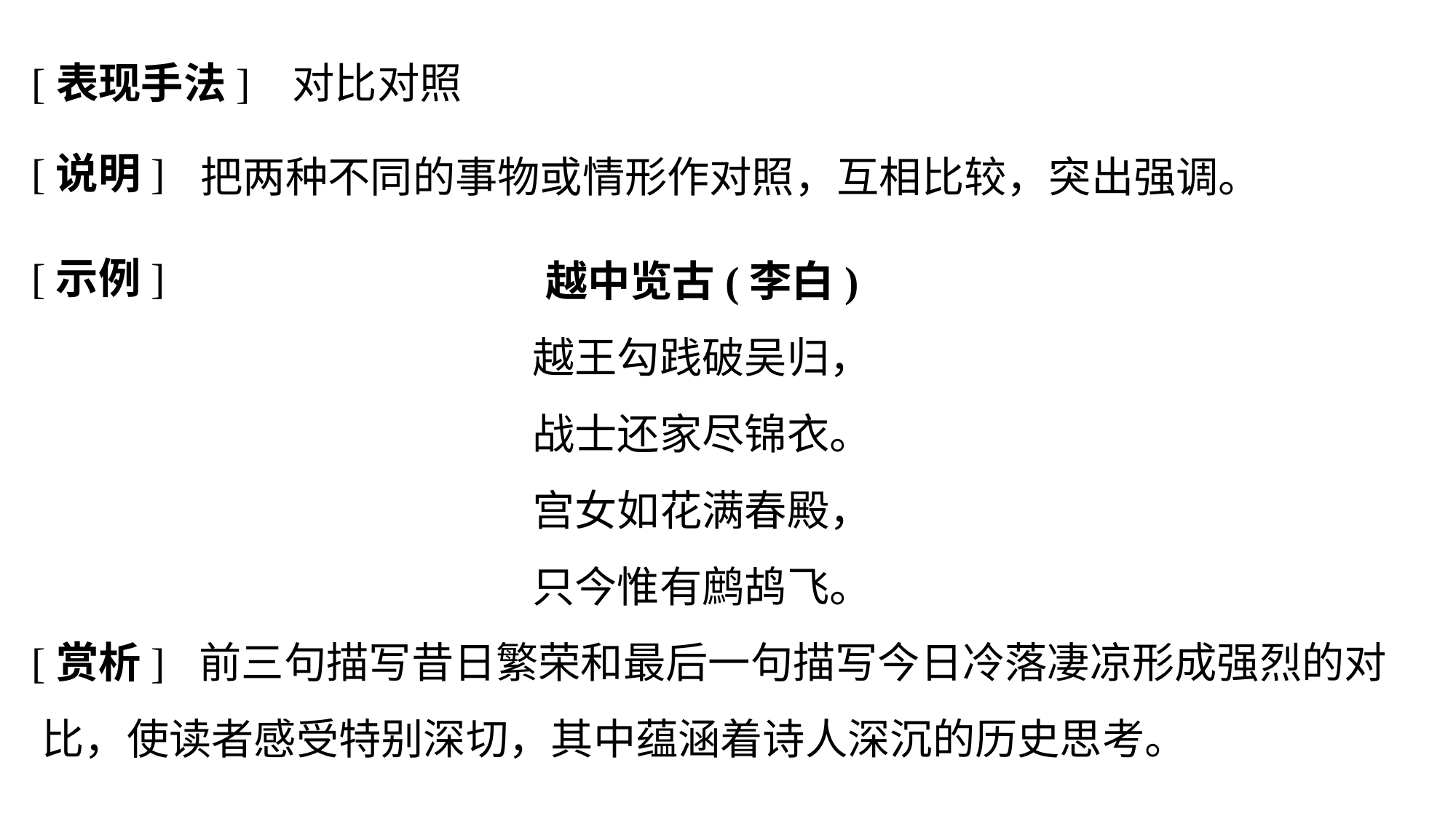

[表现手法]
对比对照
[说明]
把两种不同的事物或情形作对照，互相比较，突出强调。
[示例]
越中览古(李白)
越王勾践破吴归，
战士还家尽锦衣。
宫女如花满春殿，
只今惟有鹧鸪飞。
[赏析]
	    前三句描写昔日繁荣和最后一句描写今日冷落凄凉形成强烈的对比，使读者感受特别深切，其中蕴涵着诗人深沉的历史思考。